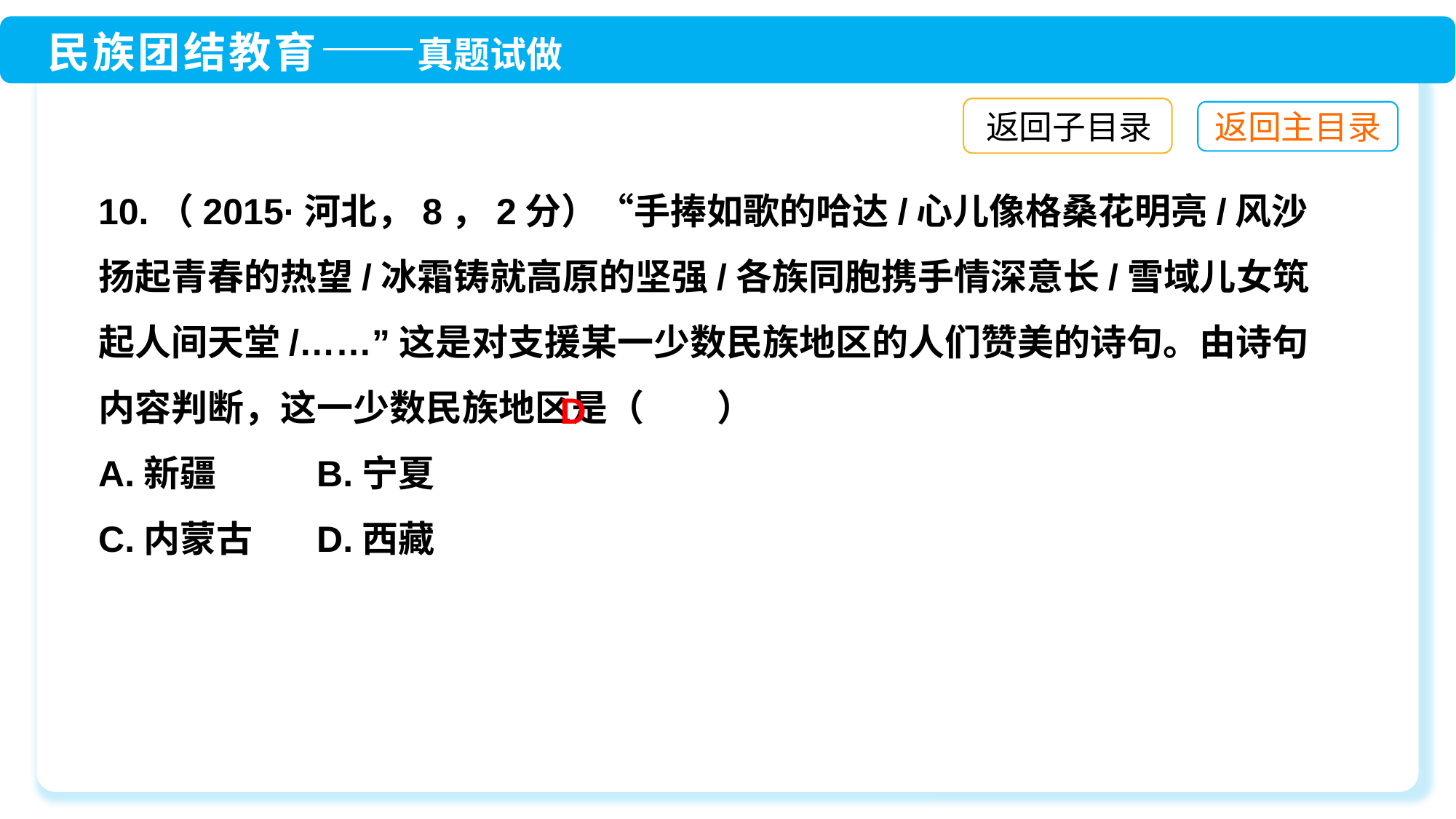

返回子目录
10.（2015·河北，8，2分）“手捧如歌的哈达/心儿像格桑花明亮/风沙扬起青春的热望/冰霜铸就高原的坚强/各族同胞携手情深意长/雪域儿女筑起人间天堂/……”这是对支援某一少数民族地区的人们赞美的诗句。由诗句内容判断，这一少数民族地区是（　　）
A.新疆	B.宁夏
C.内蒙古	D.西藏
D